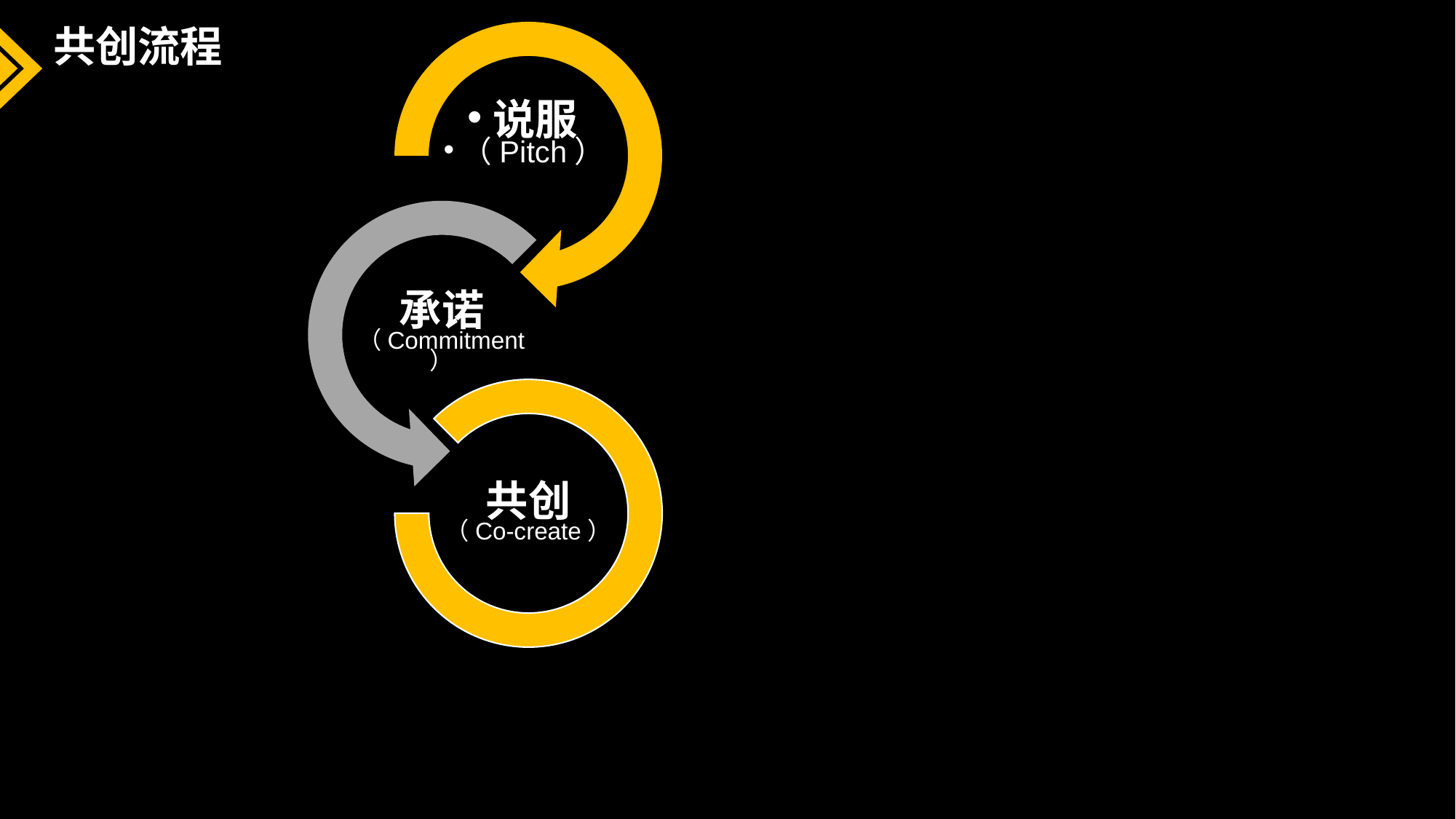

# 共创流程
说服
（Pitch）
承诺（Commitment）
共创
（Co-create）